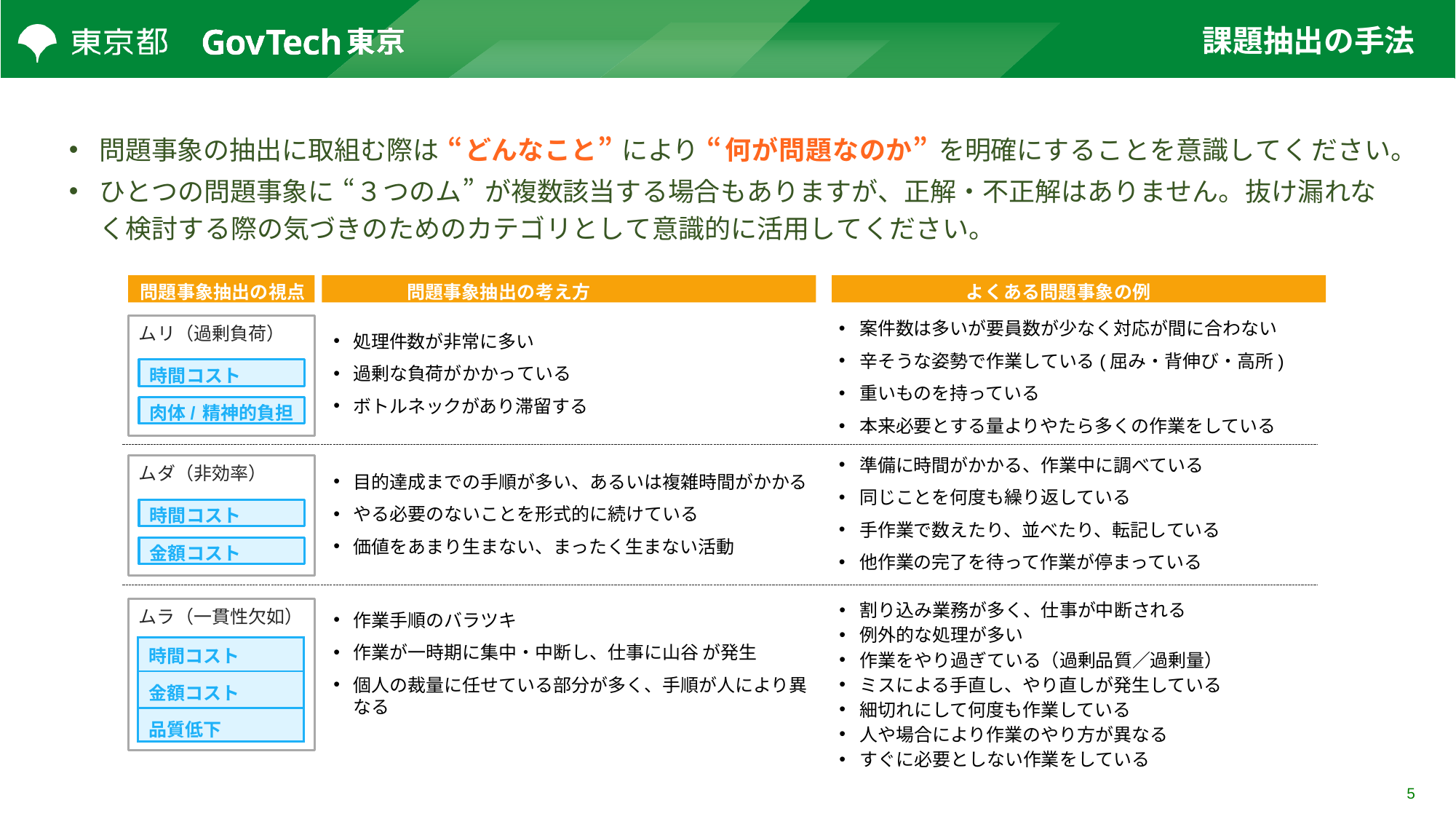

# 課題抽出の手法
問題事象の抽出に取組む際は “どんなこと” により “何が問題なのか” を明確にすることを意識してく ださい。
ひとつの問題事象に “３つのム” が複数該当する場合もありますが、正解・不正解はありません。抜け漏れなく検討する際の気づきのためのカテゴリとして意識的に活用してください。
問題事象抽出の視点
問題事象抽出の考え方
よくある問題事象の例
案件数は多いが要員数が少なく対応が間に合わない
辛そうな姿勢で作業している(屈み・背伸び・高所)
重いものを持っている
本来必要とする量よりやたら多くの作業をしている
ムリ（過剰負荷）
処理件数が非常に多い
過剰な負荷がかかっている
ボトルネックがあり滞留する
時間コスト
肉体/精神的負担
準備に時間がかかる、作業中に調べている
同じことを何度も繰り返している
手作業で数えたり、並べたり、転記している
他作業の完了を待って作業が停まっている

ムダ（非効率）
目的達成までの手順が多い、あるいは複雑時間がかかる
やる必要のないことを形式的に続けている
価値をあまり生まない、まったく生まない活動
時間コスト
金額コスト

割り込み業務が多く、仕事が中断される
例外的な処理が多い
作業をやり過ぎている（過剰品質／過剰量）
ミスによる手直し、やり直しが発生している
細切れにして何度も作業している
人や場合により作業のやり方が異なる
すぐに必要としない作業をしている
作業手順のバラツキ
作業が一時期に集中・中断し、仕事に山谷 が発生
個人の裁量に任せている部分が多く、手順が人により異なる
ムラ（一貫性欠如）
| 時間コスト |
| --- |
| 金額コスト |
| 品質低下 |
5